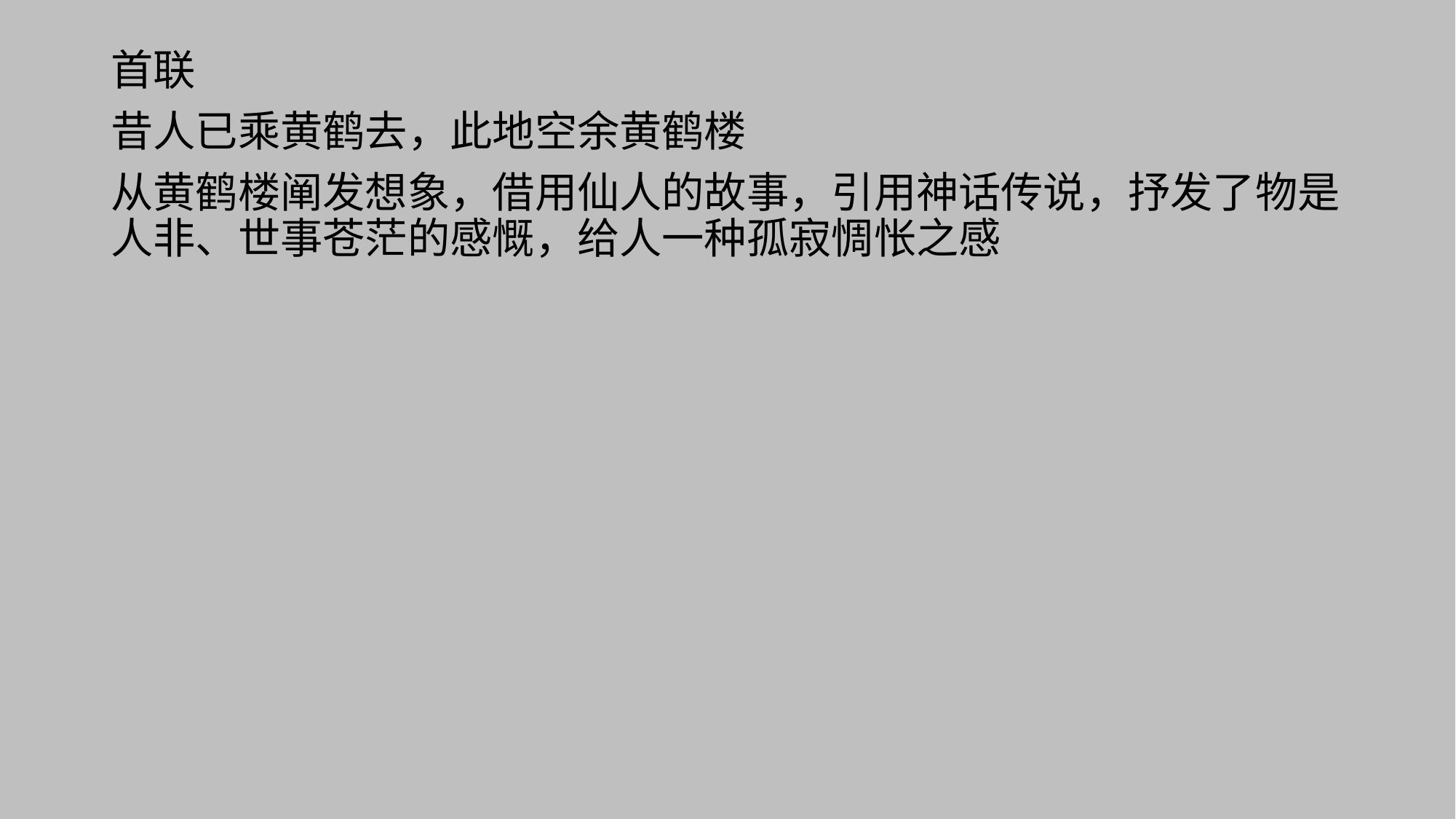

# 首联
昔人已乘黄鹤去，此地空余黄鹤楼
从黄鹤楼阐发想象，借用仙人的故事，引用神话传说，抒发了物是人非、世事苍茫的感慨，给人一种孤寂惆怅之感